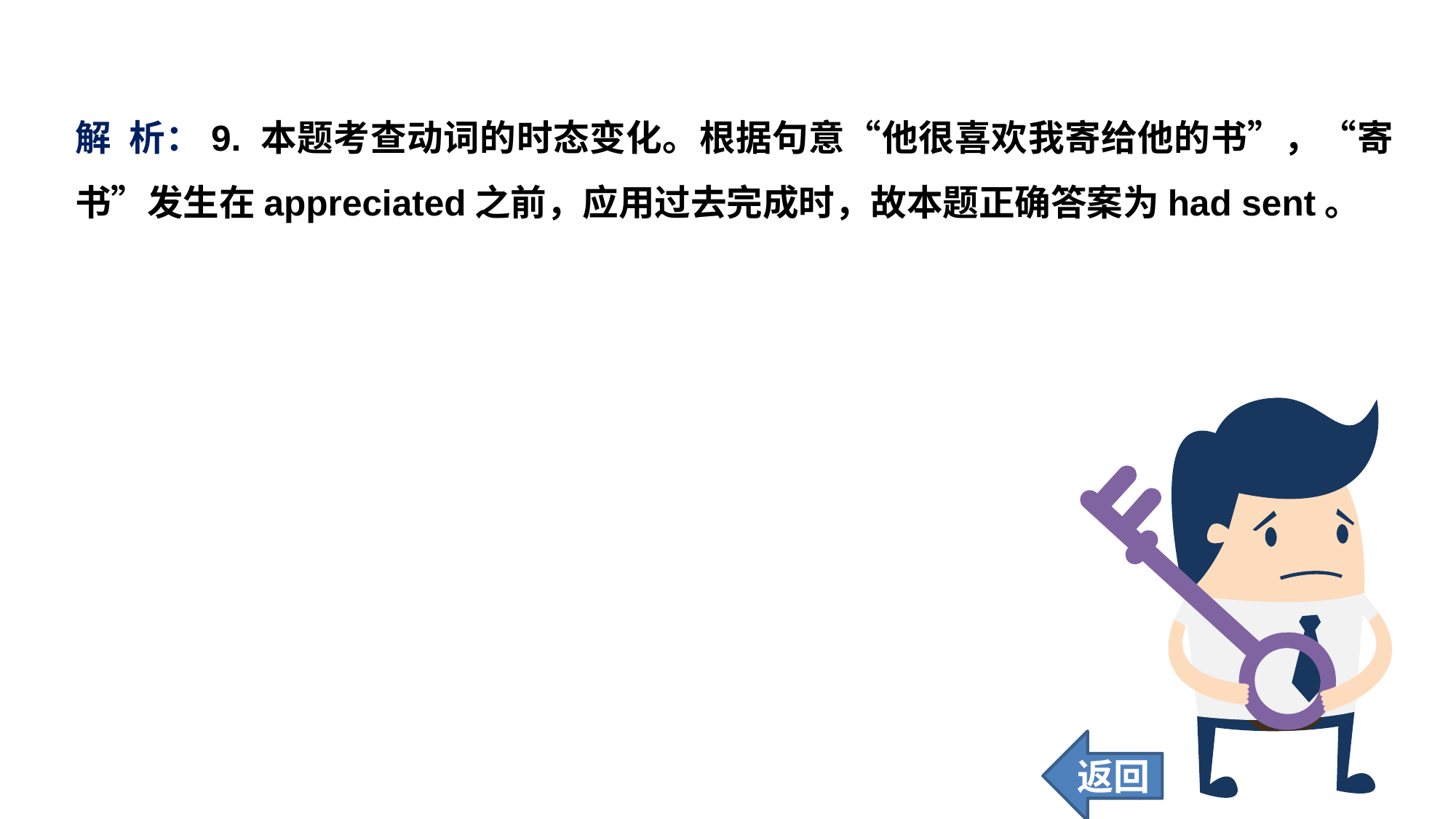

解  析：9. 本题考查动词的时态变化。根据句意“他很喜欢我寄给他的书”，“寄书”发生在appreciated之前，应用过去完成时，故本题正确答案为had sent。

返回
156